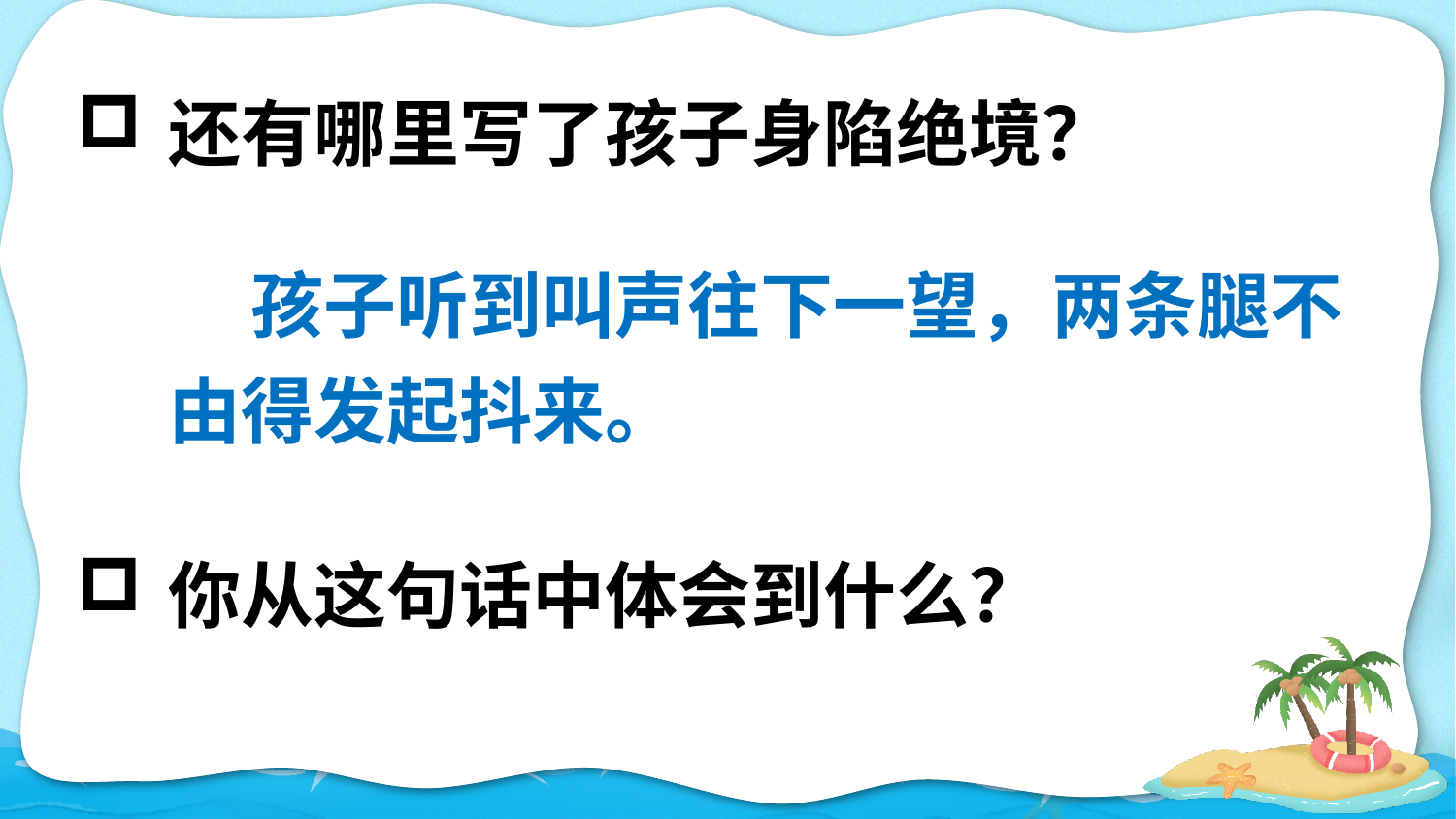

还有哪里写了孩子身陷绝境？
    孩子听到叫声往下一望，两条腿不由得发起抖来。
你从这句话中体会到什么？